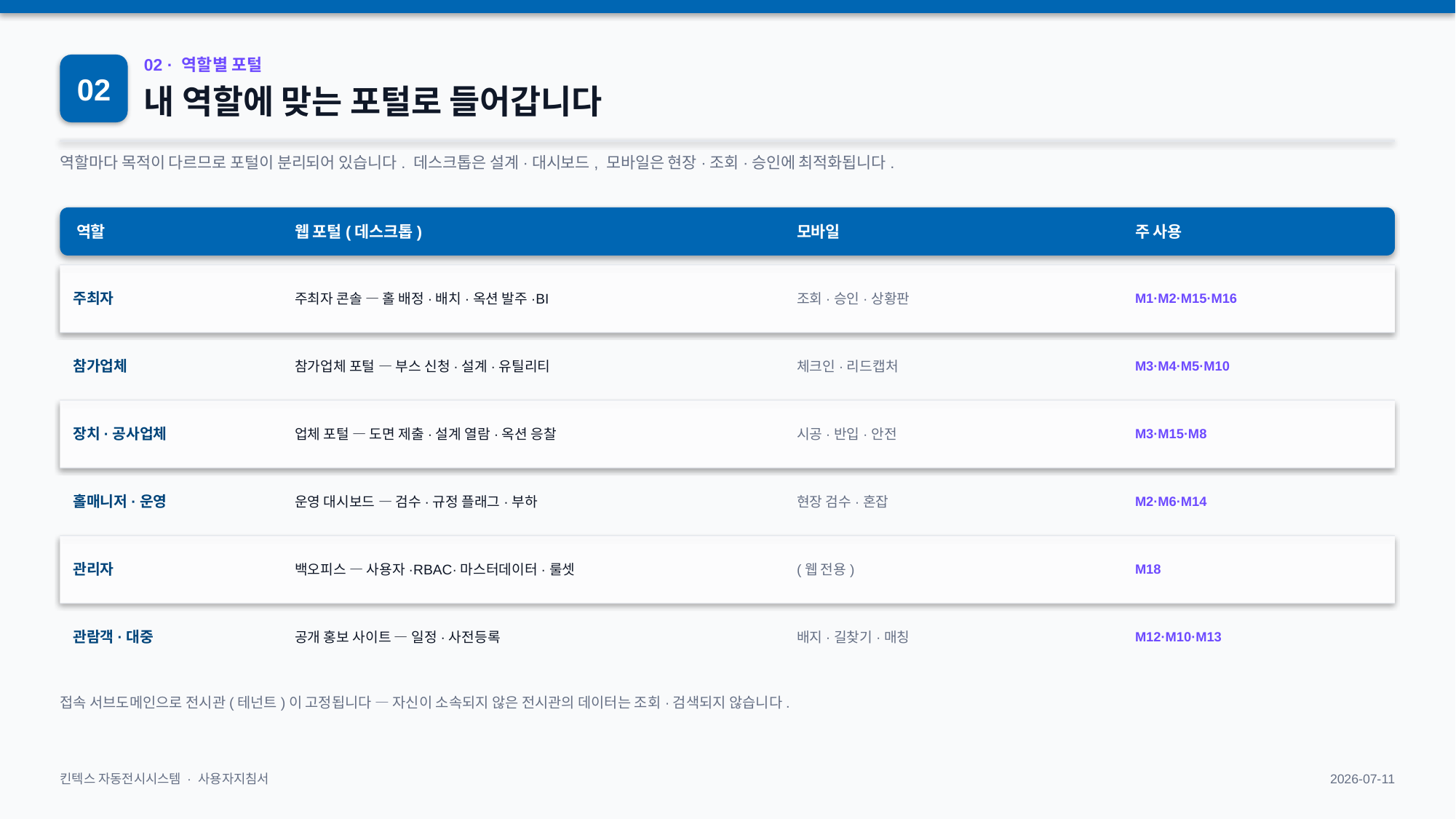

02
02 · 역할별 포털
내 역할에 맞는 포털로 들어갑니다

역할마다 목적이 다르므로 포털이 분리되어 있습니다. 데스크톱은 설계·대시보드, 모바일은 현장·조회·승인에 최적화됩니다.

역할
웹 포털(데스크톱)
모바일
주 사용

주최자
주최자 콘솔 — 홀 배정·배치·옥션 발주·BI
조회·승인·상황판
M1·M2·M15·M16

참가업체
참가업체 포털 — 부스 신청·설계·유틸리티
체크인·리드캡처
M3·M4·M5·M10

장치·공사업체
업체 포털 — 도면 제출·설계 열람·옥션 응찰
시공·반입·안전
M3·M15·M8

홀매니저·운영
운영 대시보드 — 검수·규정 플래그·부하
현장 검수·혼잡
M2·M6·M14

관리자
백오피스 — 사용자·RBAC·마스터데이터·룰셋
(웹 전용)
M18

관람객·대중
공개 홍보 사이트 — 일정·사전등록
배지·길찾기·매칭
M12·M10·M13
접속 서브도메인으로 전시관(테넌트)이 고정됩니다 — 자신이 소속되지 않은 전시관의 데이터는 조회·검색되지 않습니다.
킨텍스 자동전시시스템 · 사용자지침서
2026-07-11